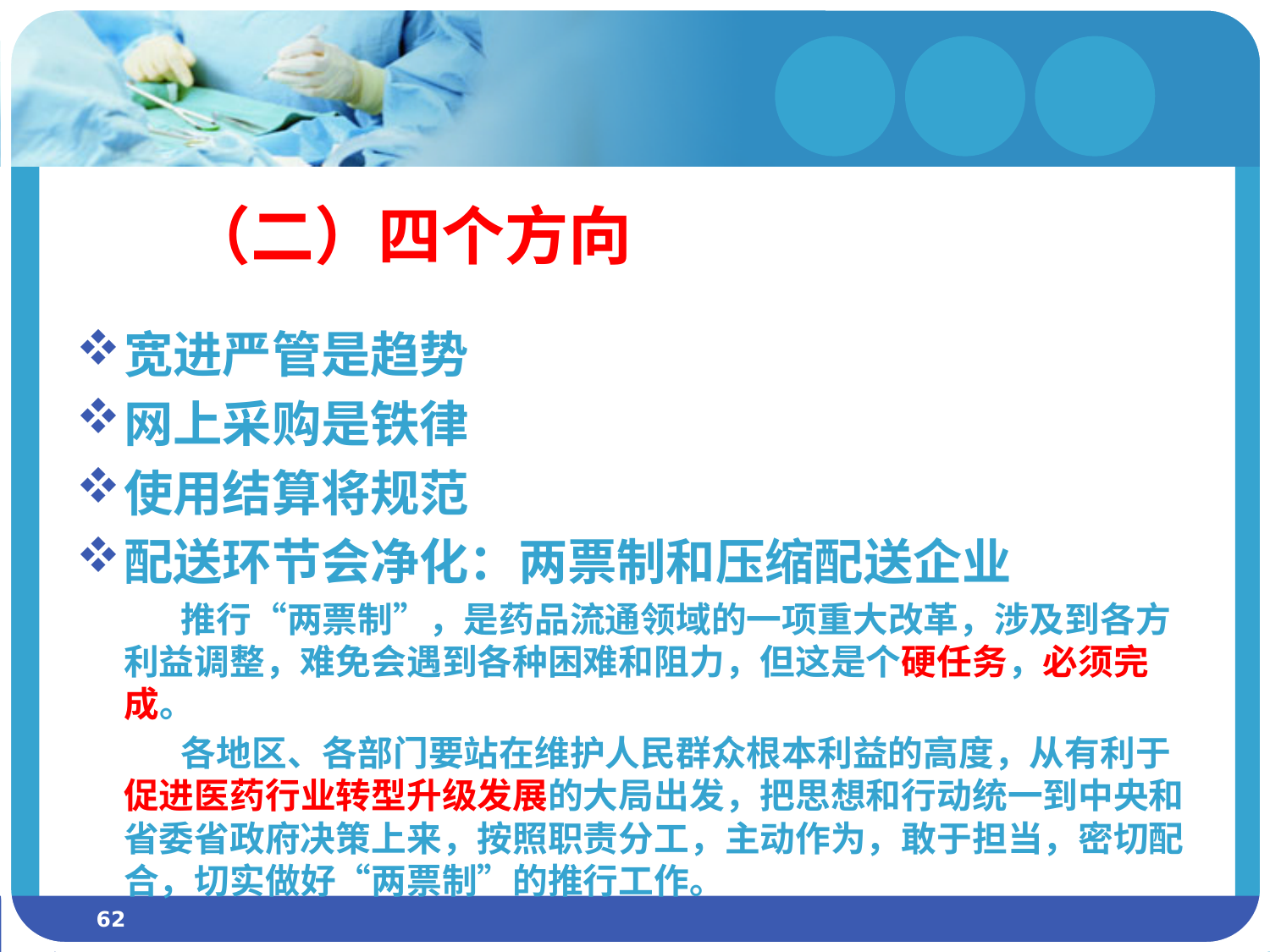

# （二）四个方向
宽进严管是趋势
网上采购是铁律
使用结算将规范
配送环节会净化：两票制和压缩配送企业
            推行“两票制”，是药品流通领域的一项重大改革，涉及到各方利益调整，难免会遇到各种困难和阻力，但这是个硬任务，必须完成。
            各地区、各部门要站在维护人民群众根本利益的高度，从有利于促进医药行业转型升级发展的大局出发，把思想和行动统一到中央和省委省政府决策上来，按照职责分工，主动作为，敢于担当，密切配合，切实做好“两票制”的推行工作。

62